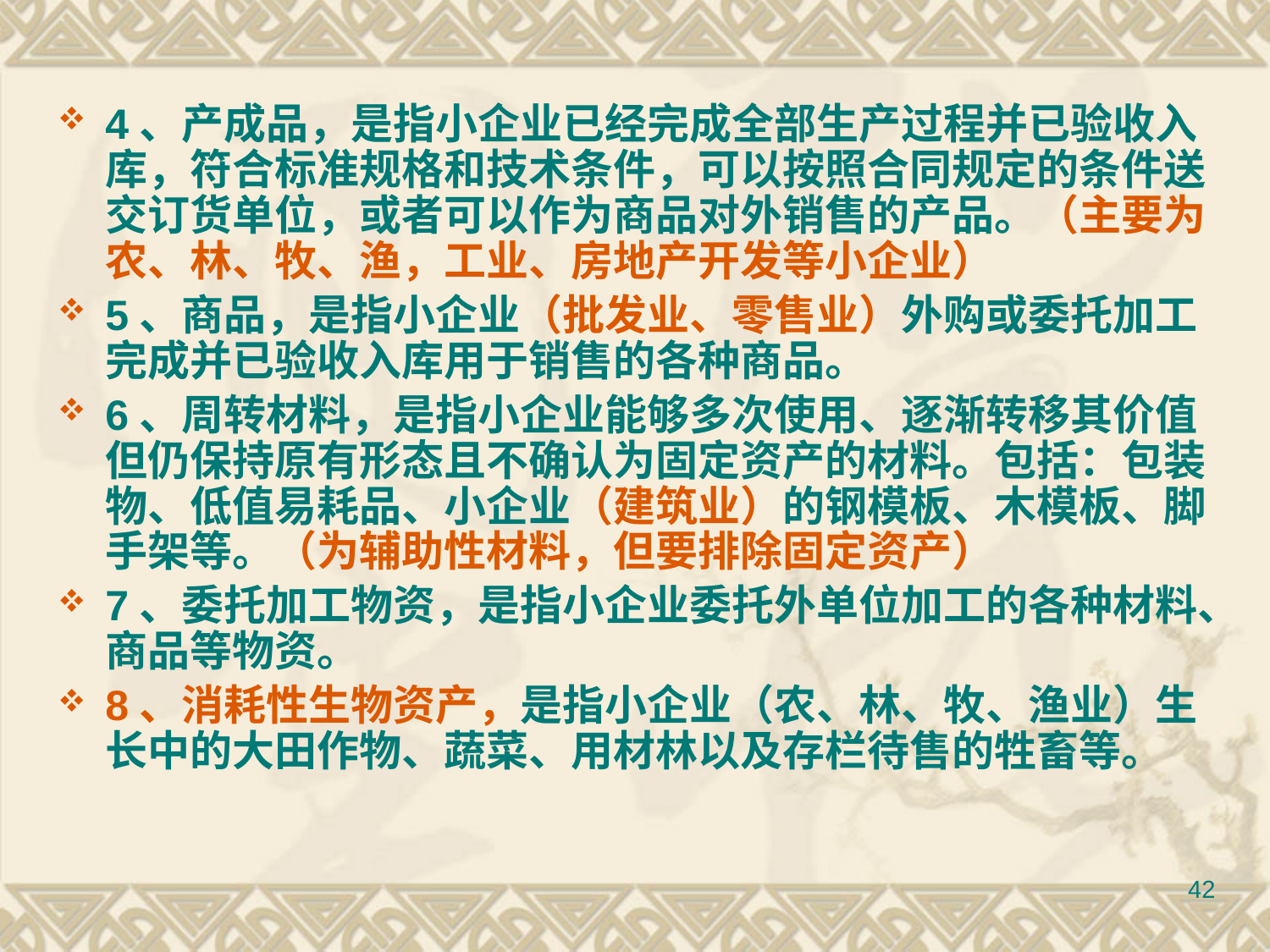

#
4、产成品，是指小企业已经完成全部生产过程并已验收入库，符合标准规格和技术条件，可以按照合同规定的条件送交订货单位，或者可以作为商品对外销售的产品。（主要为农、林、牧、渔，工业、房地产开发等小企业）
5、商品，是指小企业（批发业、零售业）外购或委托加工完成并已验收入库用于销售的各种商品。
6、周转材料，是指小企业能够多次使用、逐渐转移其价值但仍保持原有形态且不确认为固定资产的材料。包括：包装物、低值易耗品、小企业（建筑业）的钢模板、木模板、脚手架等。（为辅助性材料，但要排除固定资产）
7、委托加工物资，是指小企业委托外单位加工的各种材料、商品等物资。
8、消耗性生物资产，是指小企业（农、林、牧、渔业）生长中的大田作物、蔬菜、用材林以及存栏待售的牲畜等。
42